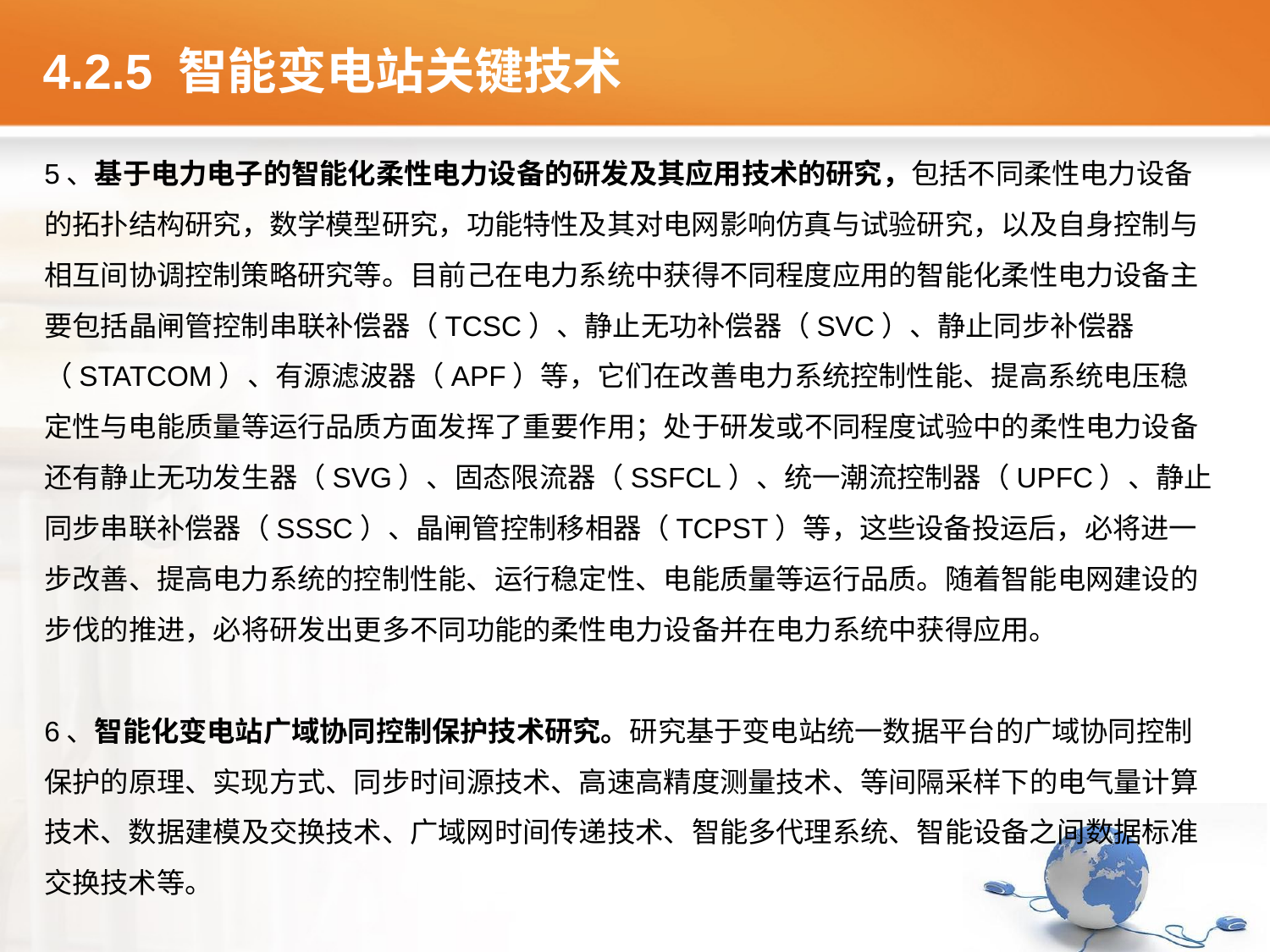

4.2.5 智能变电站关键技术
5、基于电力电子的智能化柔性电力设备的研发及其应用技术的研究，包括不同柔性电力设备的拓扑结构研究，数学模型研究，功能特性及其对电网影响仿真与试验研究，以及自身控制与相互间协调控制策略研究等。目前己在电力系统中获得不同程度应用的智能化柔性电力设备主要包括晶闸管控制串联补偿器（TCSC）、静止无功补偿器（SVC）、静止同步补偿器（STATCOM）、有源滤波器（APF）等，它们在改善电力系统控制性能、提高系统电压稳定性与电能质量等运行品质方面发挥了重要作用；处于研发或不同程度试验中的柔性电力设备还有静止无功发生器（SVG）、固态限流器（SSFCL）、统一潮流控制器（UPFC）、静止同步串联补偿器（SSSC）、晶闸管控制移相器（TCPST）等，这些设备投运后，必将进一步改善、提高电力系统的控制性能、运行稳定性、电能质量等运行品质。随着智能电网建设的步伐的推进，必将研发出更多不同功能的柔性电力设备并在电力系统中获得应用。

6、智能化变电站广域协同控制保护技术研究。研究基于变电站统一数据平台的广域协同控制保护的原理、实现方式、同步时间源技术、高速高精度测量技术、等间隔采样下的电气量计算技术、数据建模及交换技术、广域网时间传递技术、智能多代理系统、智能设备之间数据标准交换技术等。